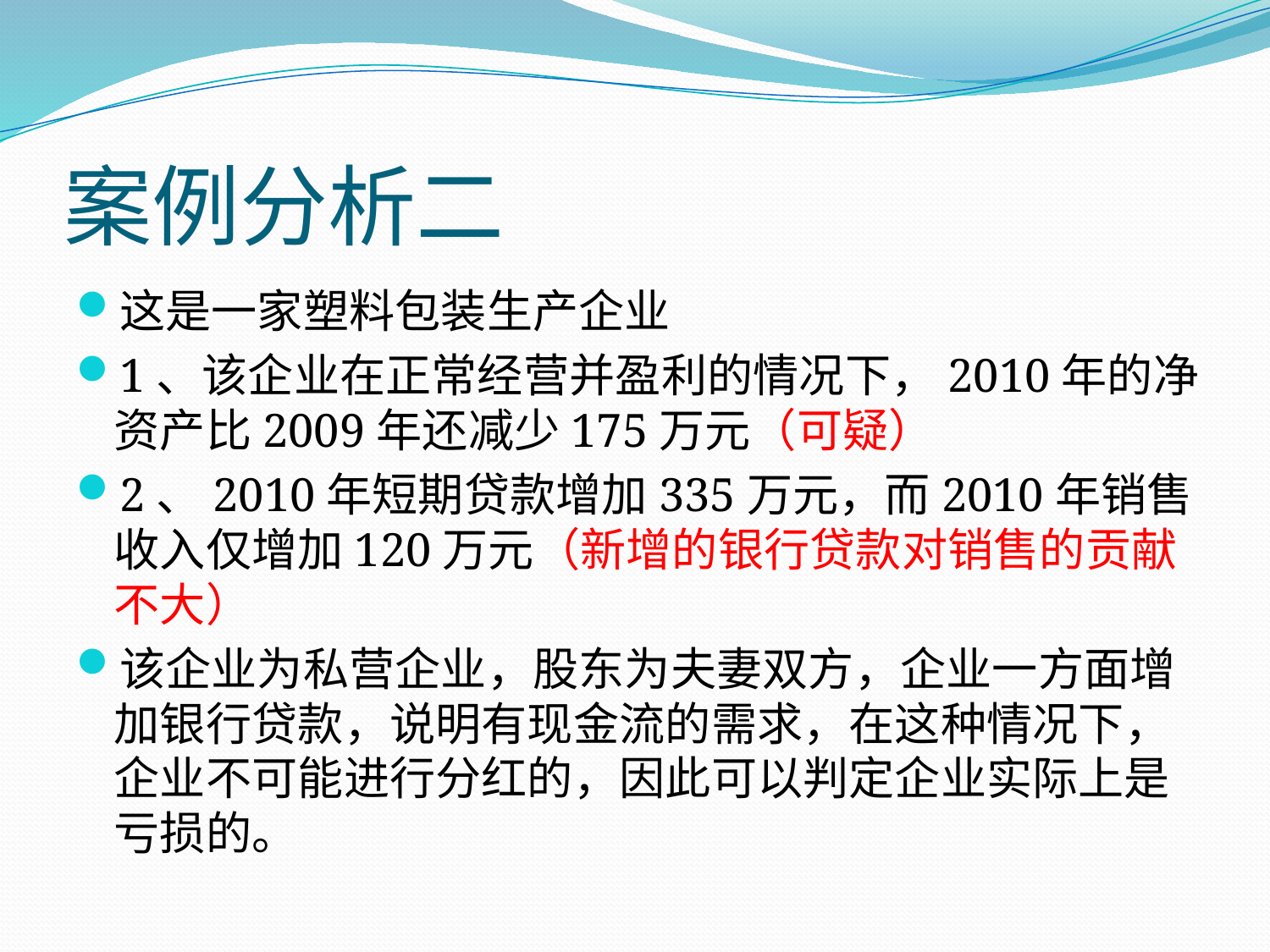

# 案例分析二
这是一家塑料包装生产企业
1、该企业在正常经营并盈利的情况下，2010年的净资产比2009年还减少175万元（可疑）
2、2010年短期贷款增加335万元，而2010年销售收入仅增加120万元（新增的银行贷款对销售的贡献不大）
该企业为私营企业，股东为夫妻双方，企业一方面增加银行贷款，说明有现金流的需求，在这种情况下，企业不可能进行分红的，因此可以判定企业实际上是亏损的。